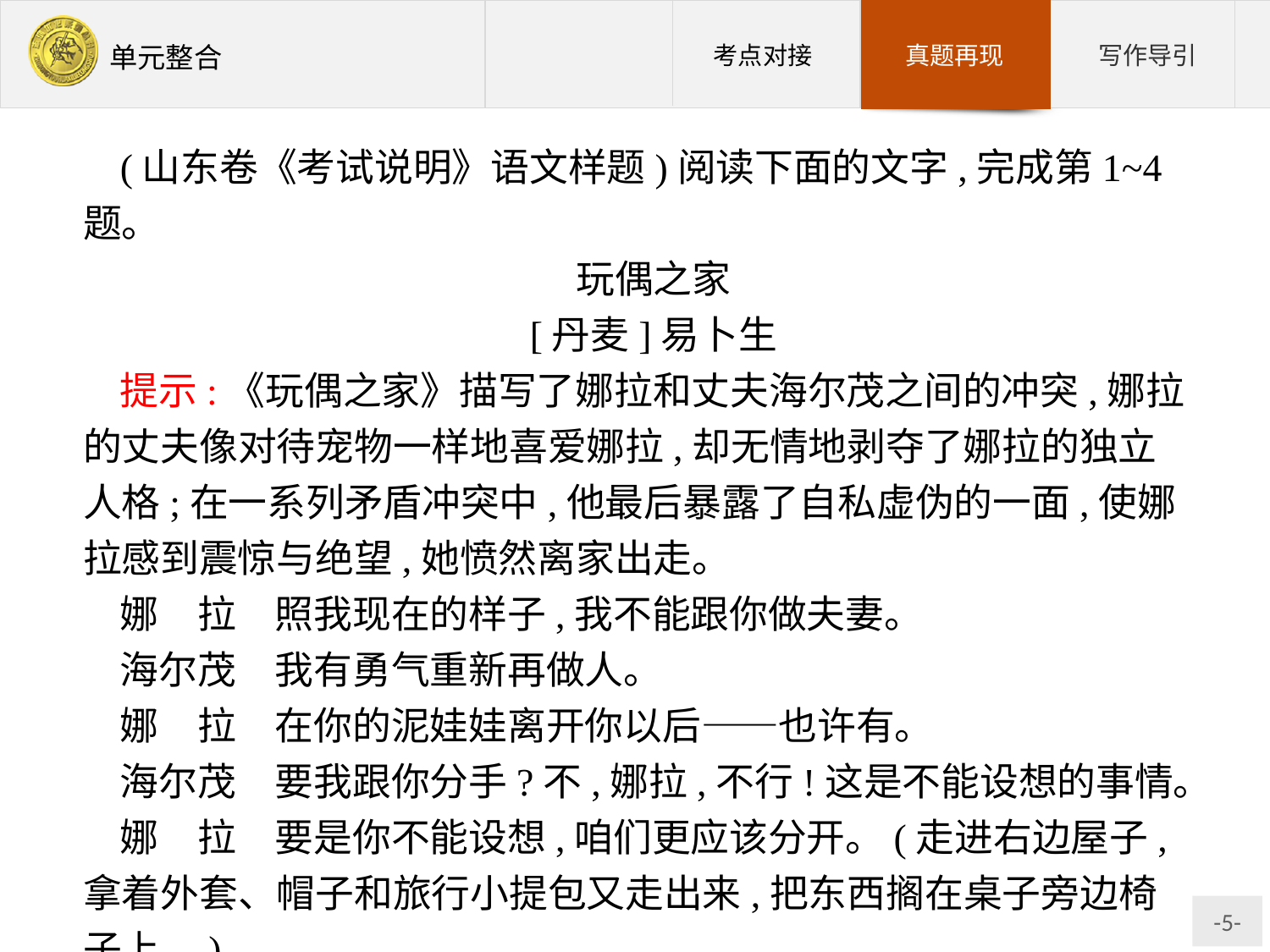

(山东卷《考试说明》语文样题)阅读下面的文字,完成第1~4题。
玩偶之家
[丹麦]易卜生
提示:《玩偶之家》描写了娜拉和丈夫海尔茂之间的冲突,娜拉的丈夫像对待宠物一样地喜爱娜拉,却无情地剥夺了娜拉的独立人格;在一系列矛盾冲突中,他最后暴露了自私虚伪的一面,使娜拉感到震惊与绝望,她愤然离家出走。
娜　拉　照我现在的样子,我不能跟你做夫妻。
海尔茂　我有勇气重新再做人。
娜　拉　在你的泥娃娃离开你以后——也许有。
海尔茂　要我跟你分手?不,娜拉,不行!这是不能设想的事情。
娜　拉　要是你不能设想,咱们更应该分开。(走进右边屋子,拿着外套、帽子和旅行小提包又走出来,把东西搁在桌子旁边椅子上。)